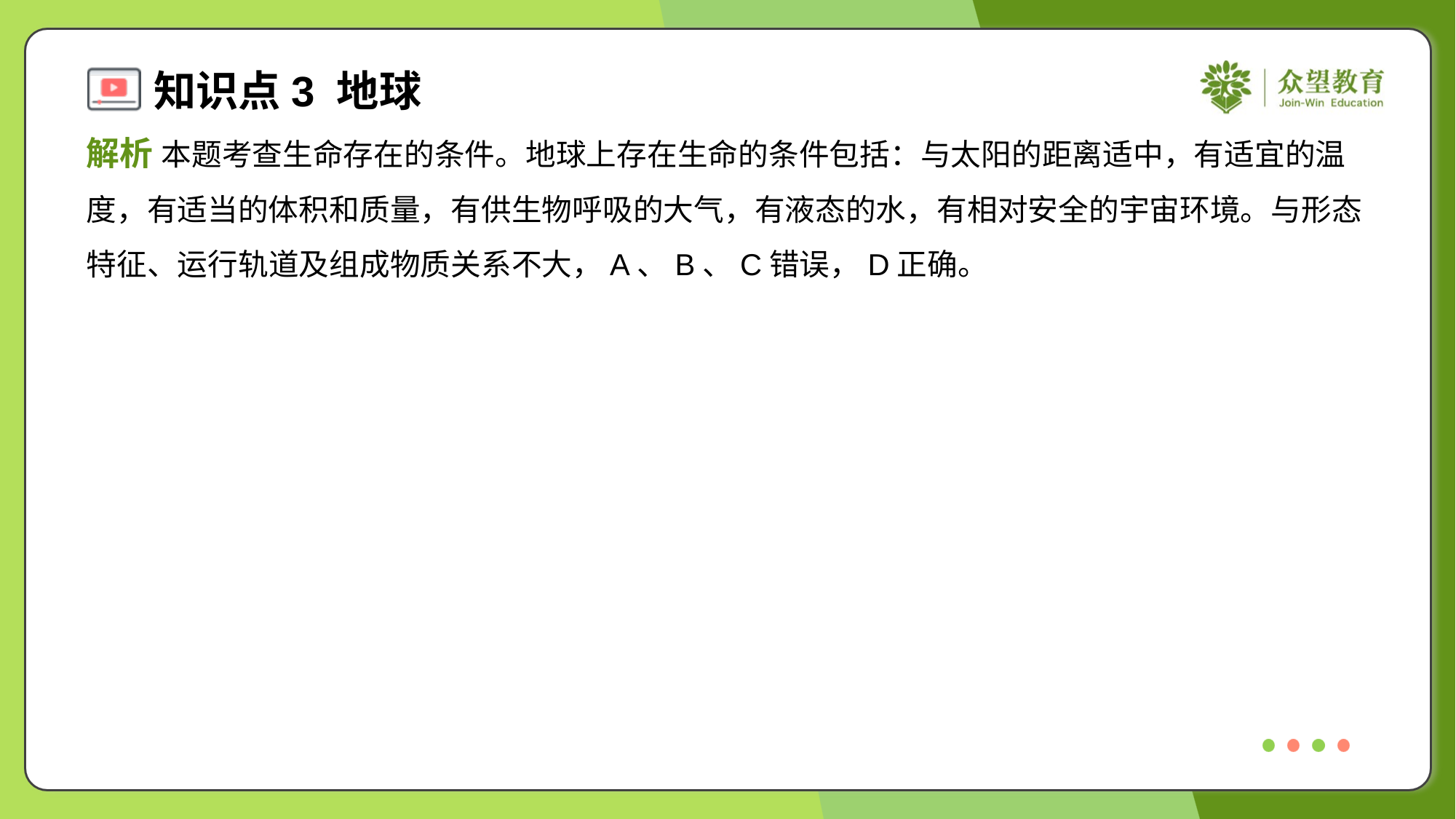

解析 本题考查生命存在的条件。地球上存在生命的条件包括：与太阳的距离适中，有适宜的温
度，有适当的体积和质量，有供生物呼吸的大气，有液态的水，有相对安全的宇宙环境。与形态
特征、运行轨道及组成物质关系不大，A、B、C错误，D正确。